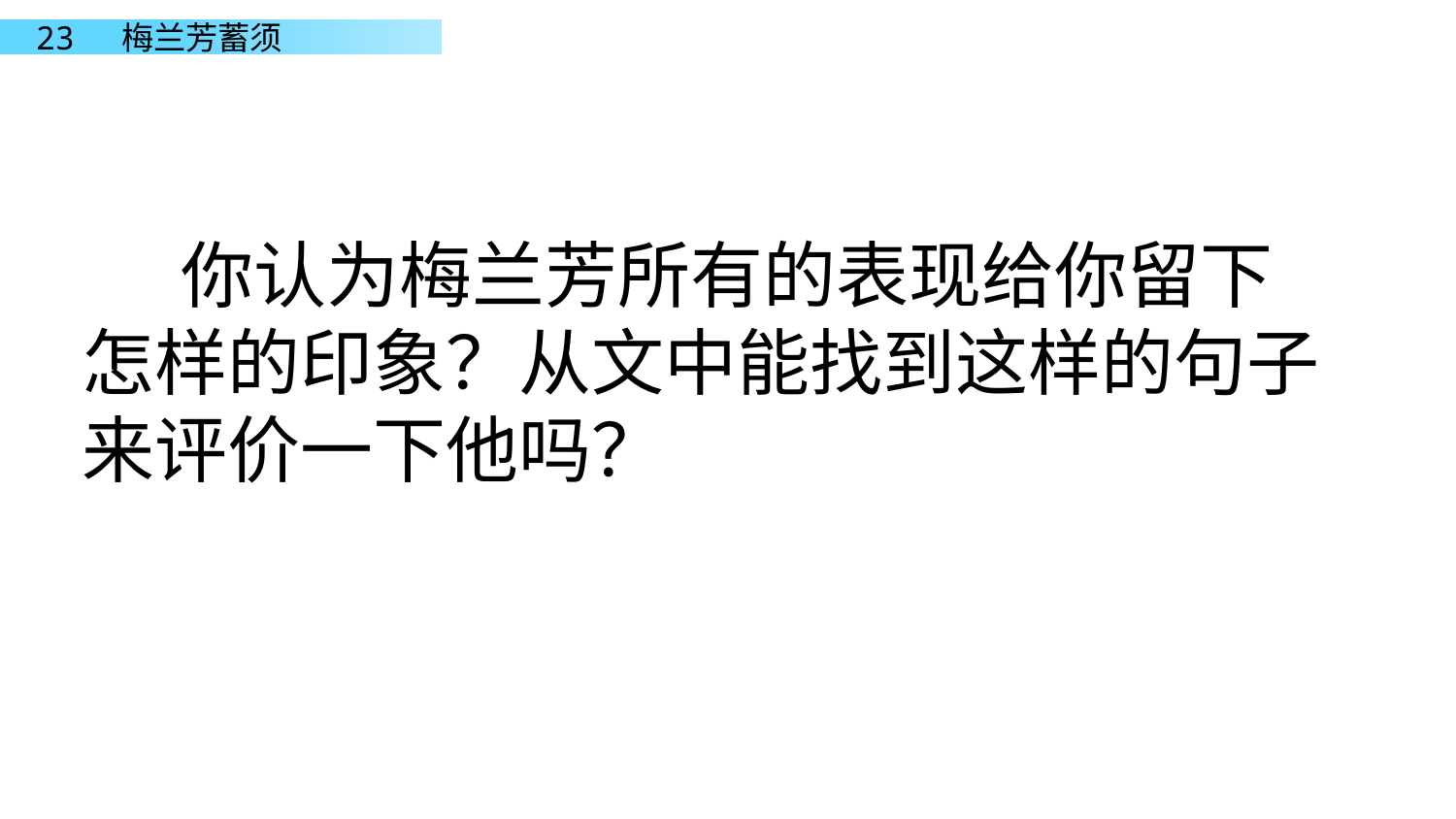

你认为梅兰芳所有的表现给你留下怎样的印象？从文中能找到这样的句子来评价一下他吗？